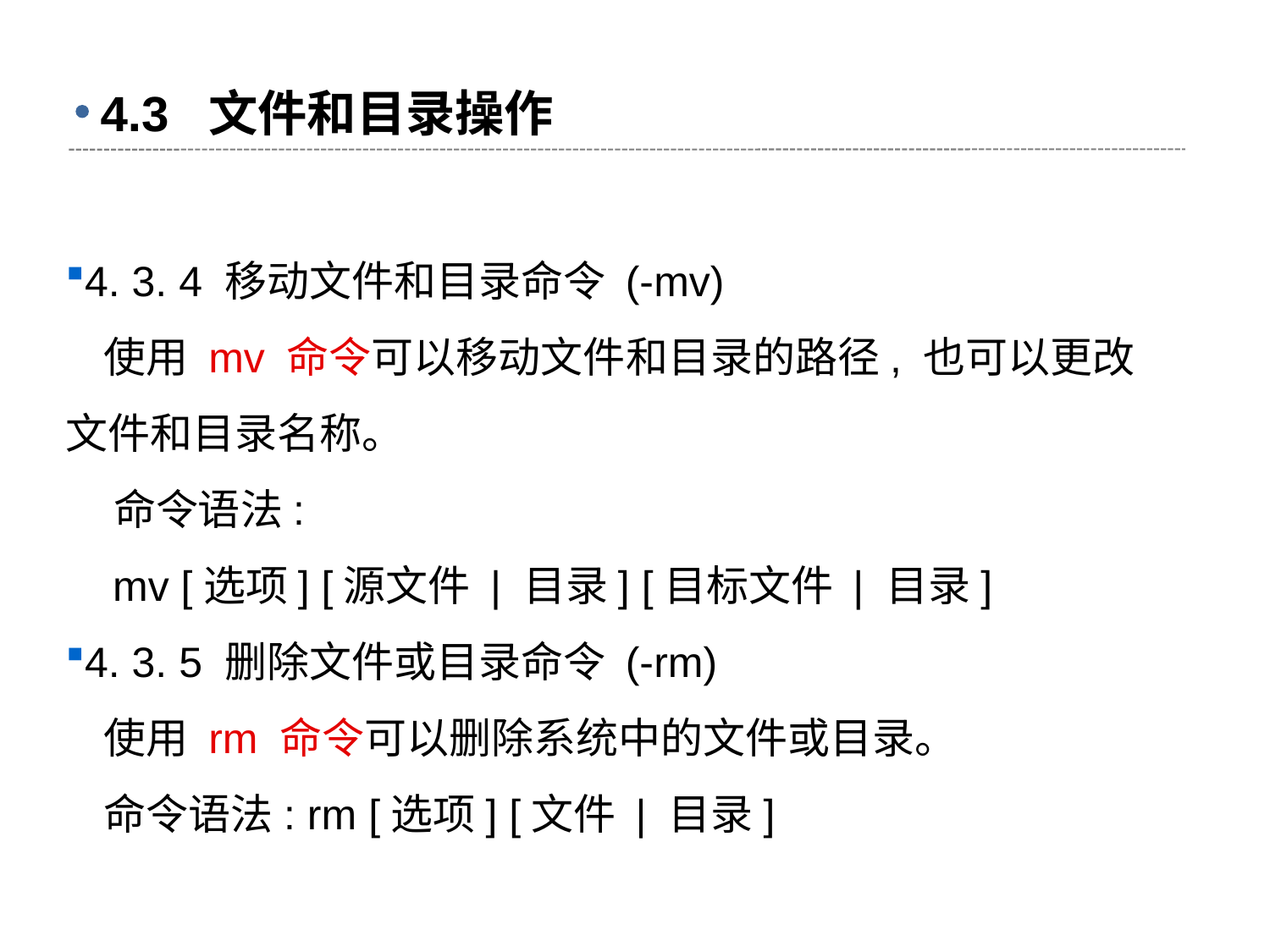

# 4.3  文件和目录操作
4. 3. 4 移动文件和目录命令 (-mv)
   使用 mv 命令可以移动文件和目录的路径, 也可以更改文件和目录名称。
    命令语法:
    mv [选项] [源文件 | 目录] [目标文件 | 目录]
4. 3. 5 删除文件或目录命令 (-rm)
   使用 rm 命令可以删除系统中的文件或目录。
   命令语法: rm [选项] [文件 | 目录]